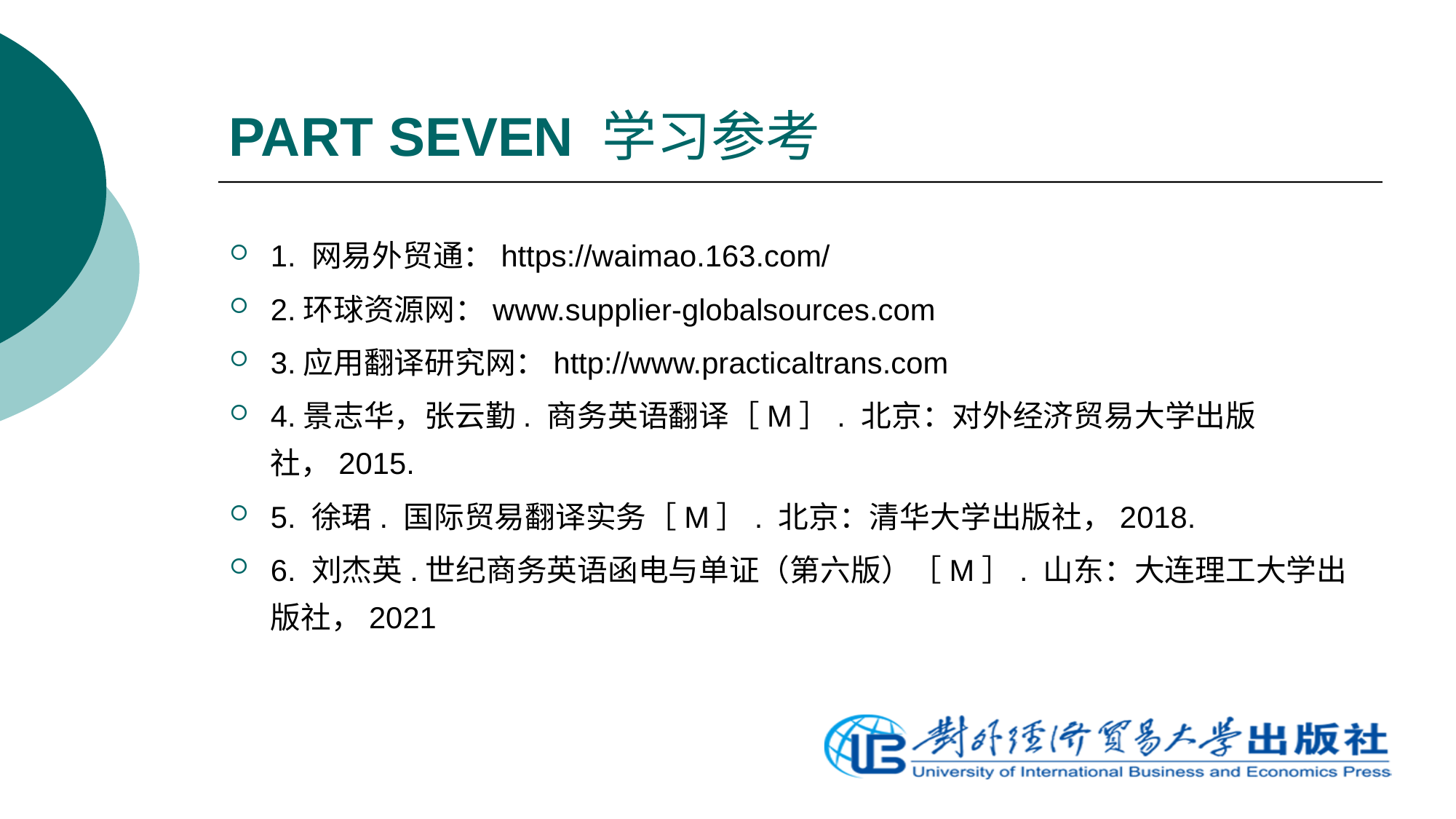

# PART SEVEN 学习参考
1. 网易外贸通：https://waimao.163.com/
2.环球资源网：www.supplier-globalsources.com
3.应用翻译研究网：http://www.practicaltrans.com
4.景志华，张云勤. 商务英语翻译［M］. 北京：对外经济贸易大学出版社，2015.
5. 徐珺. 国际贸易翻译实务［M］. 北京：清华大学出版社，2018.
6. 刘杰英.世纪商务英语函电与单证（第六版）［M］. 山东：大连理工大学出版社，2021